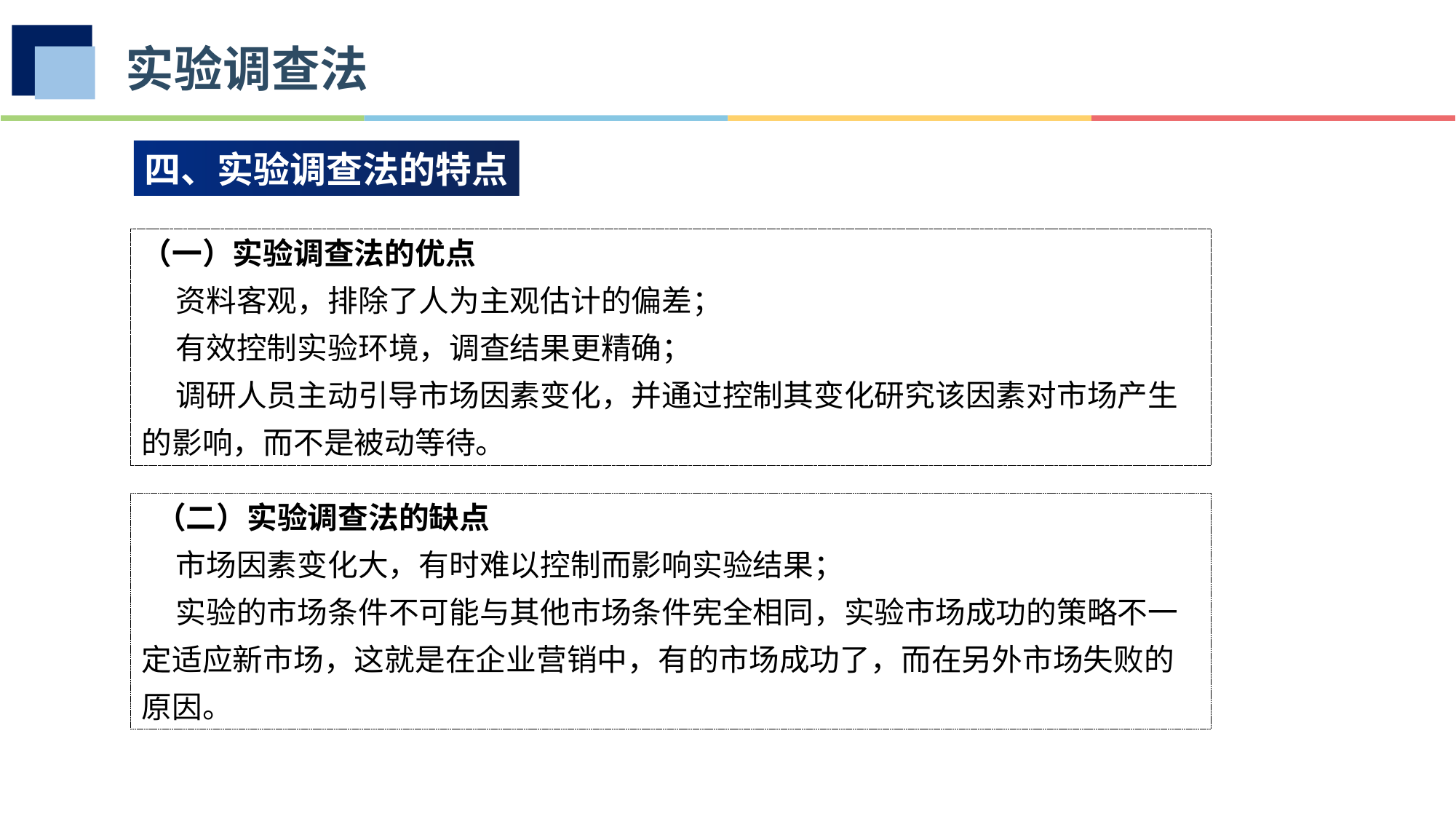

实验调查法

四、实验调查法的特点
（一）实验调查法的优点
    资料客观，排除了人为主观估计的偏差；
    有效控制实验环境，调查结果更精确；
    调研人员主动引导市场因素变化，并通过控制其变化研究该因素对市场产生的影响，而不是被动等待。

 （二）实验调查法的缺点
    市场因素变化大，有时难以控制而影响实验结果；
    实验的市场条件不可能与其他市场条件宪全相同，实验市场成功的策略不一
定适应新市场，这就是在企业营销中，有的市场成功了，而在另外市场失败的原因。